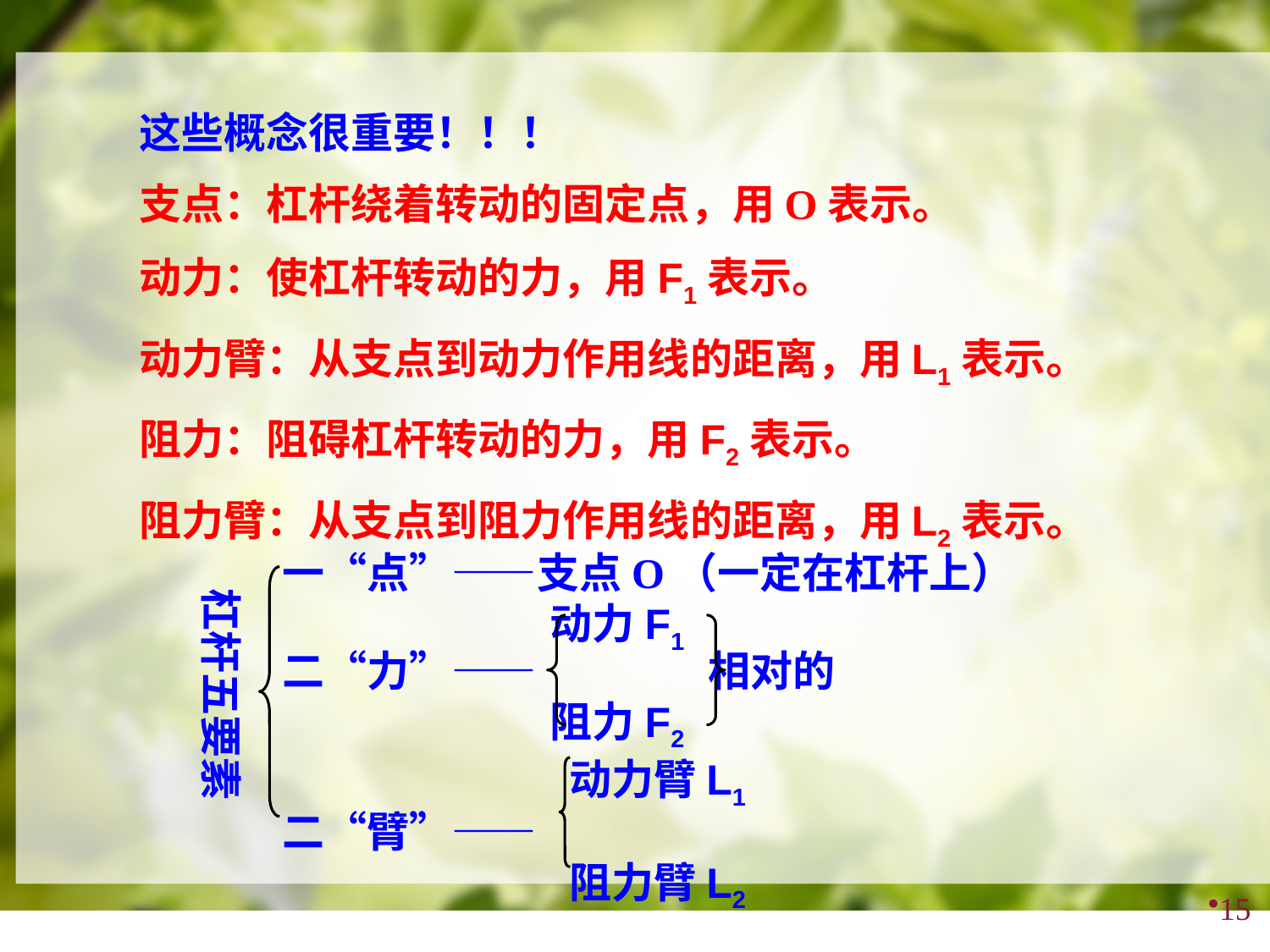

这些概念很重要！！！
支点：杠杆绕着转动的固定点，用O表示。
动力：使杠杆转动的力，用F1表示。
动力臂：从支点到动力作用线的距离，用L1表示。
阻力：阻碍杠杆转动的力，用F2表示。
阻力臂：从支点到阻力作用线的距离，用L2表示。
一“点”——支点O（一定在杠杆上）
                           动力F1
二“力”——                  相对的
                           阻力F2
                             动力臂L1
二“臂”——
                             阻力臂L2

杠杆五要素

15